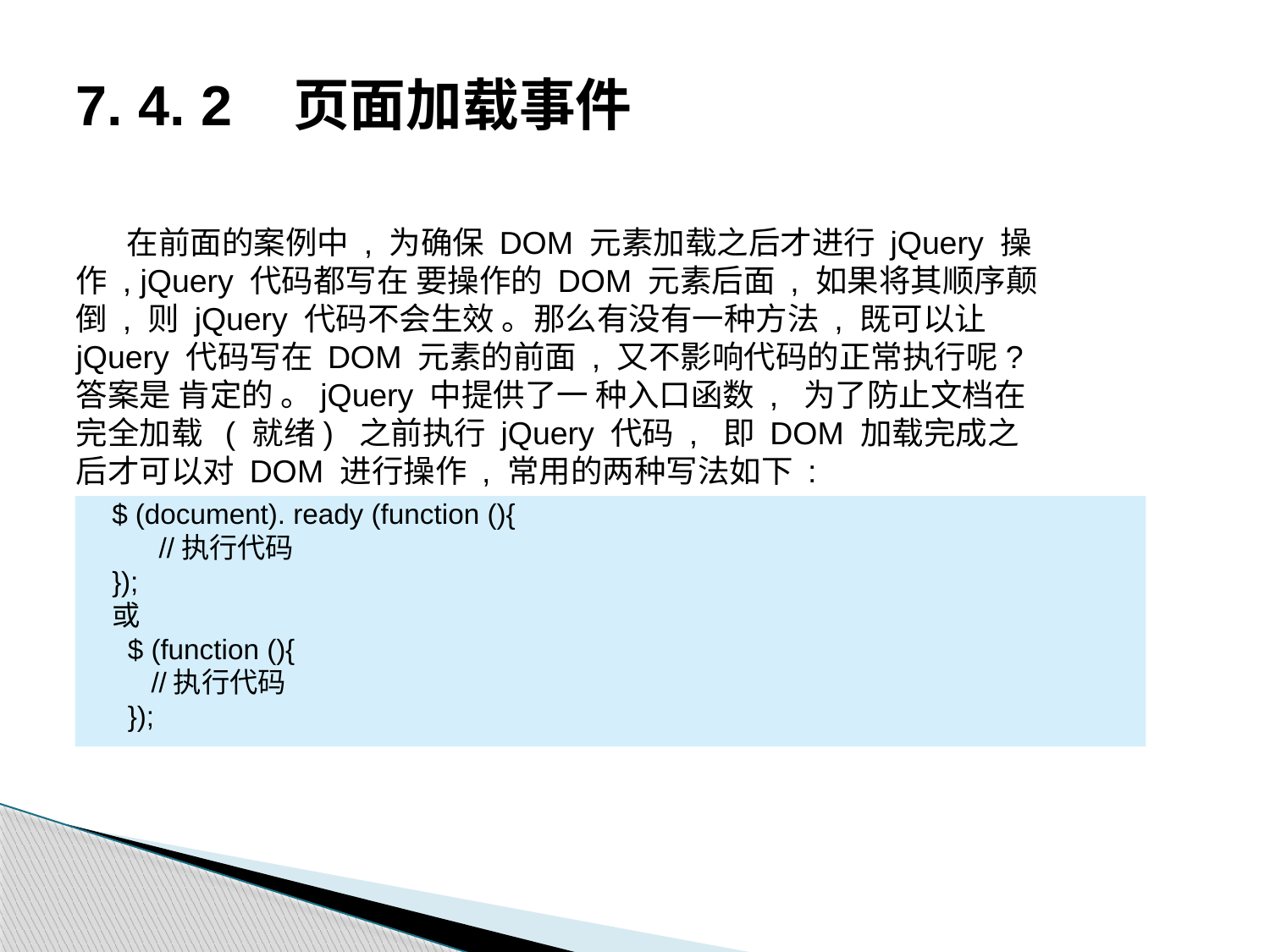

# 7. 4. 2   页面加载事件
      在前面的案例中 , 为确保 DOM 元素加载之后才进行 jQuery 操作 , jQuery 代码都写在 要操作的 DOM 元素后面 , 如果将其顺序颠倒 , 则 jQuery 代码不会生效 。那么有没有一种方法 , 既可以让 jQuery 代码写在 DOM 元素的前面 , 又不影响代码的正常执行呢? 答案是 肯定的 。jQuery 中提供了一 种入口函数 ,  为了防止文档在完全加载  ( 就绪)  之前执行 jQuery 代码 ,  即 DOM 加载完成之后才可以对 DOM 进行操作 , 常用的两种写法如下 :
$ (document). ready (function (){
      //执行代码
});
或
  $ (function (){
     //执行代码
  });